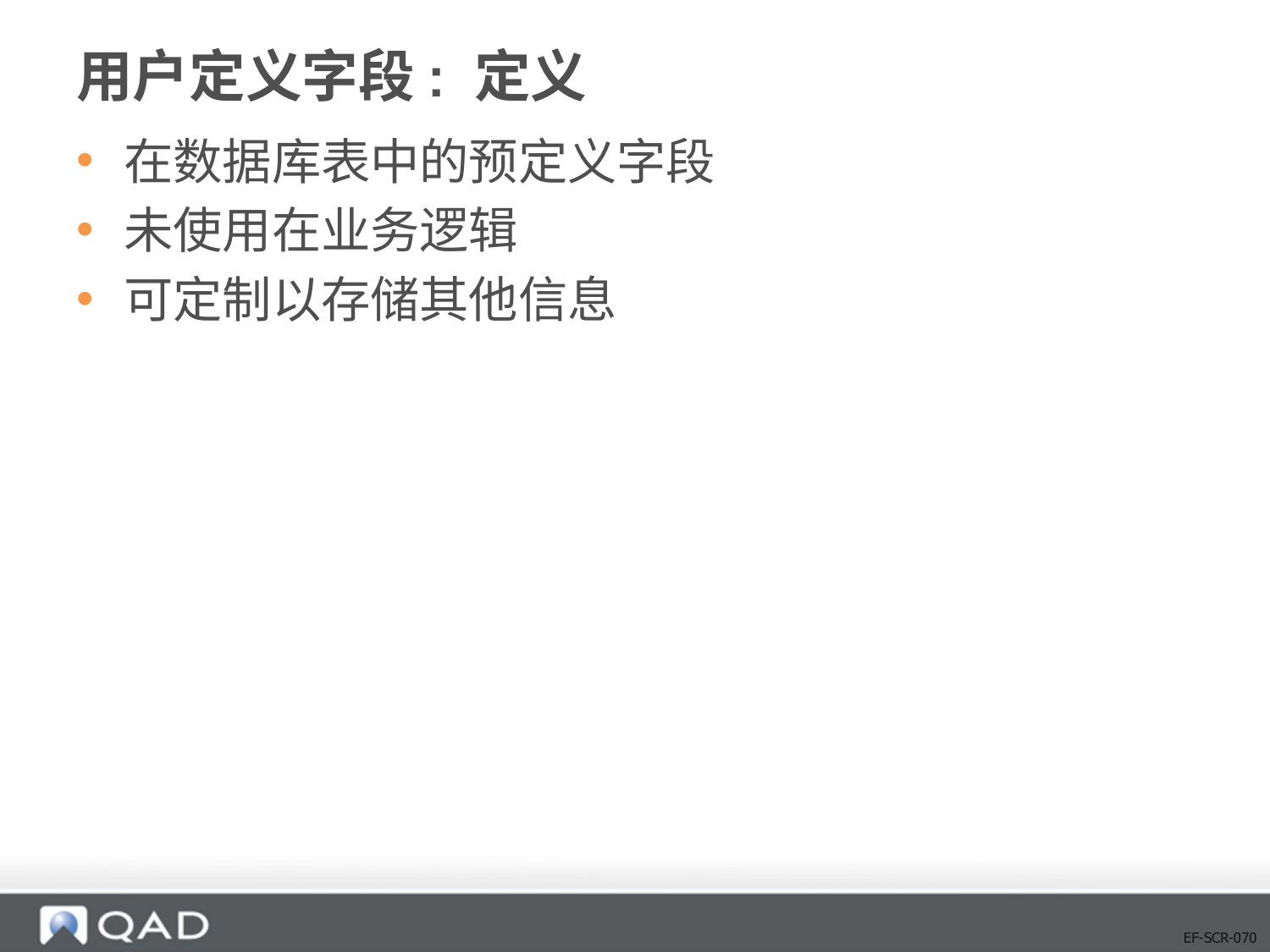

# 用户定义字段: 定义
在数据库表中的预定义字段
未使用在业务逻辑
可定制以存储其他信息
EF-SCR-070